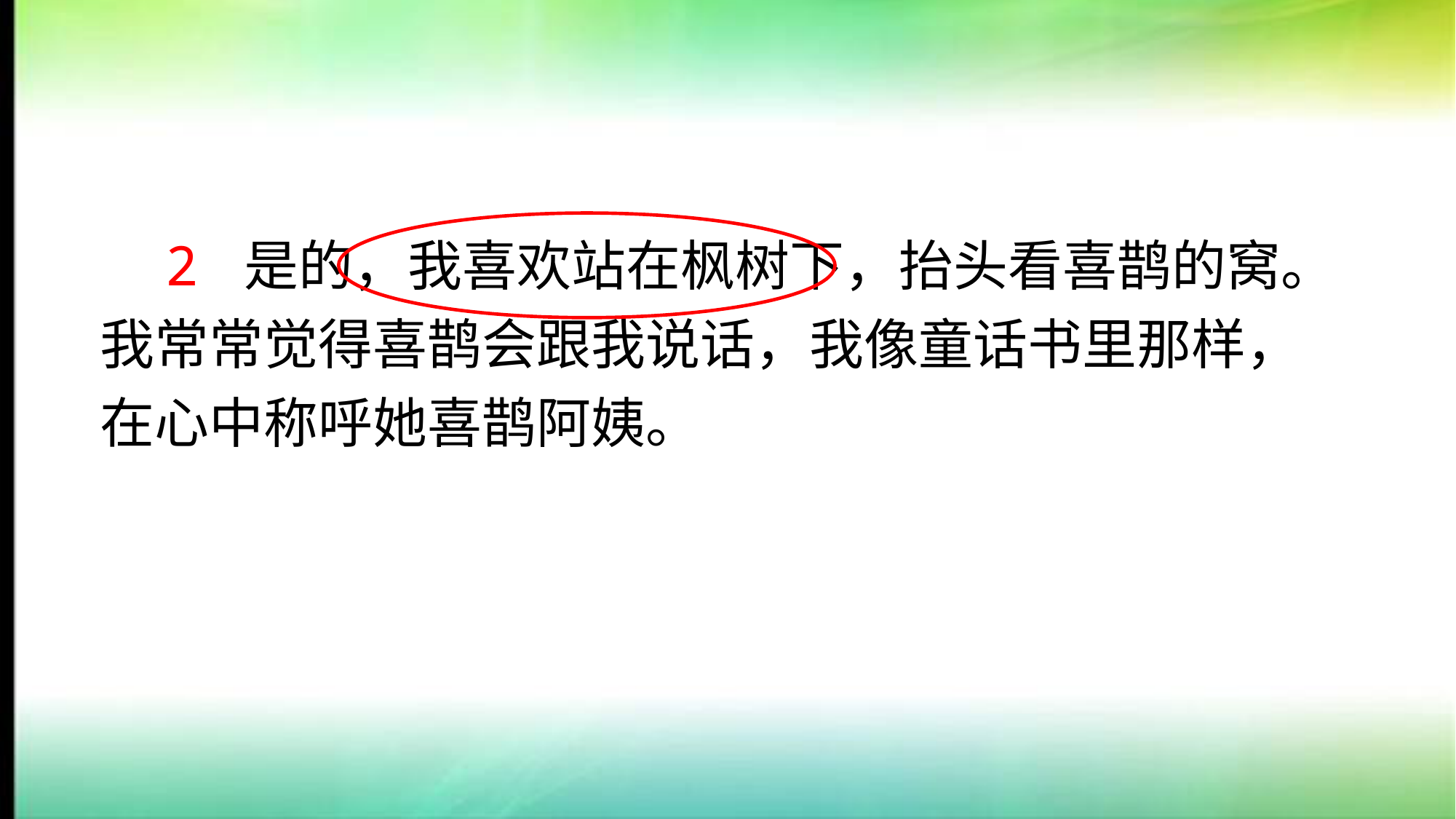

2 是的，我喜欢站在枫树下，抬头看喜鹊的窝。我常常觉得喜鹊会跟我说话，我像童话书里那样，在心中称呼她喜鹊阿姨。